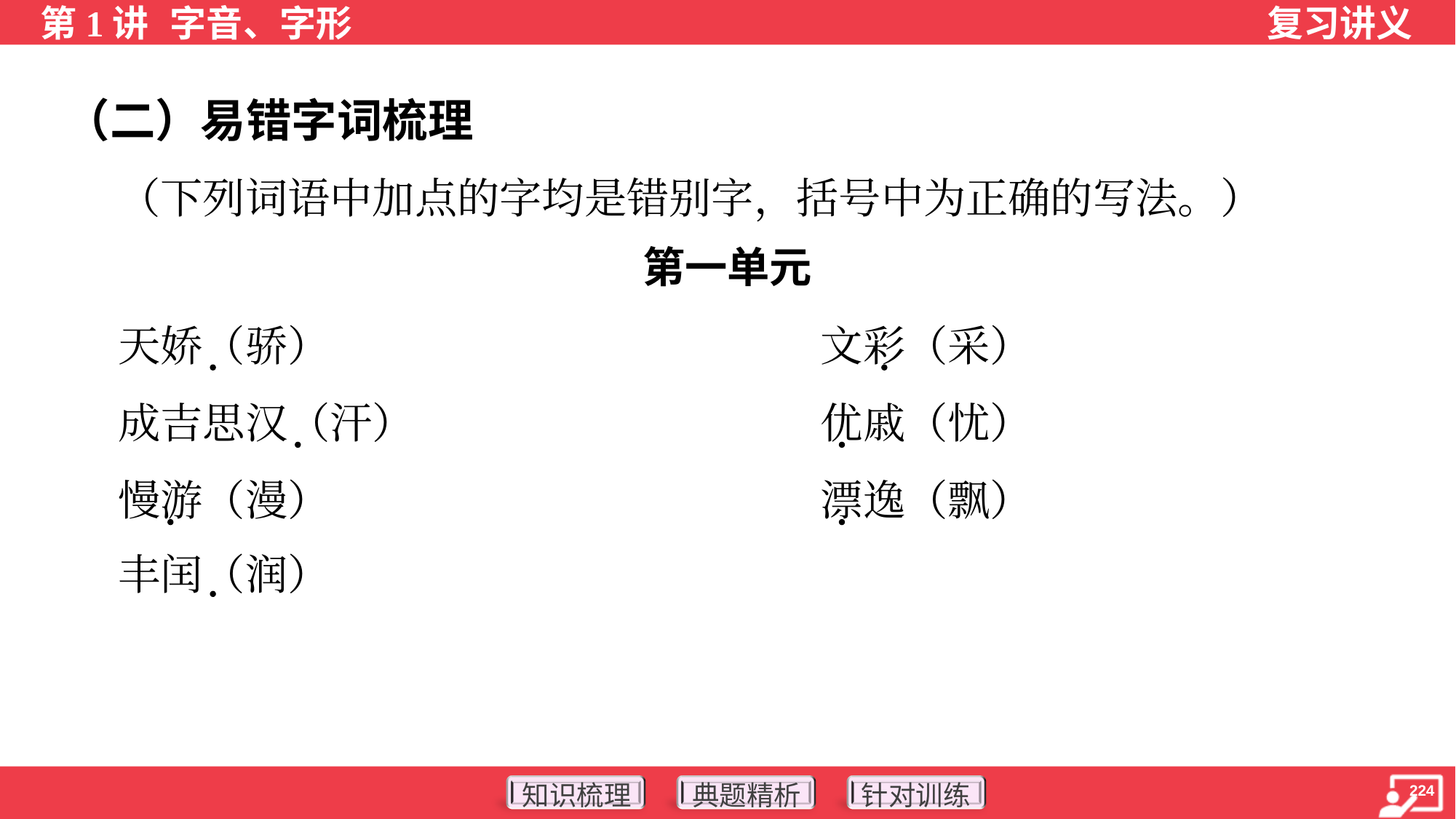

（二）易错字词梳理
    （下列词语中加点的字均是错别字，括号中为正确的写法。）
第一单元
    天娇（骄）	文彩（采）
    成吉思汉（汗）	优戚（忧）
    慢游（漫）	漂逸（飘）
    丰闰（润）